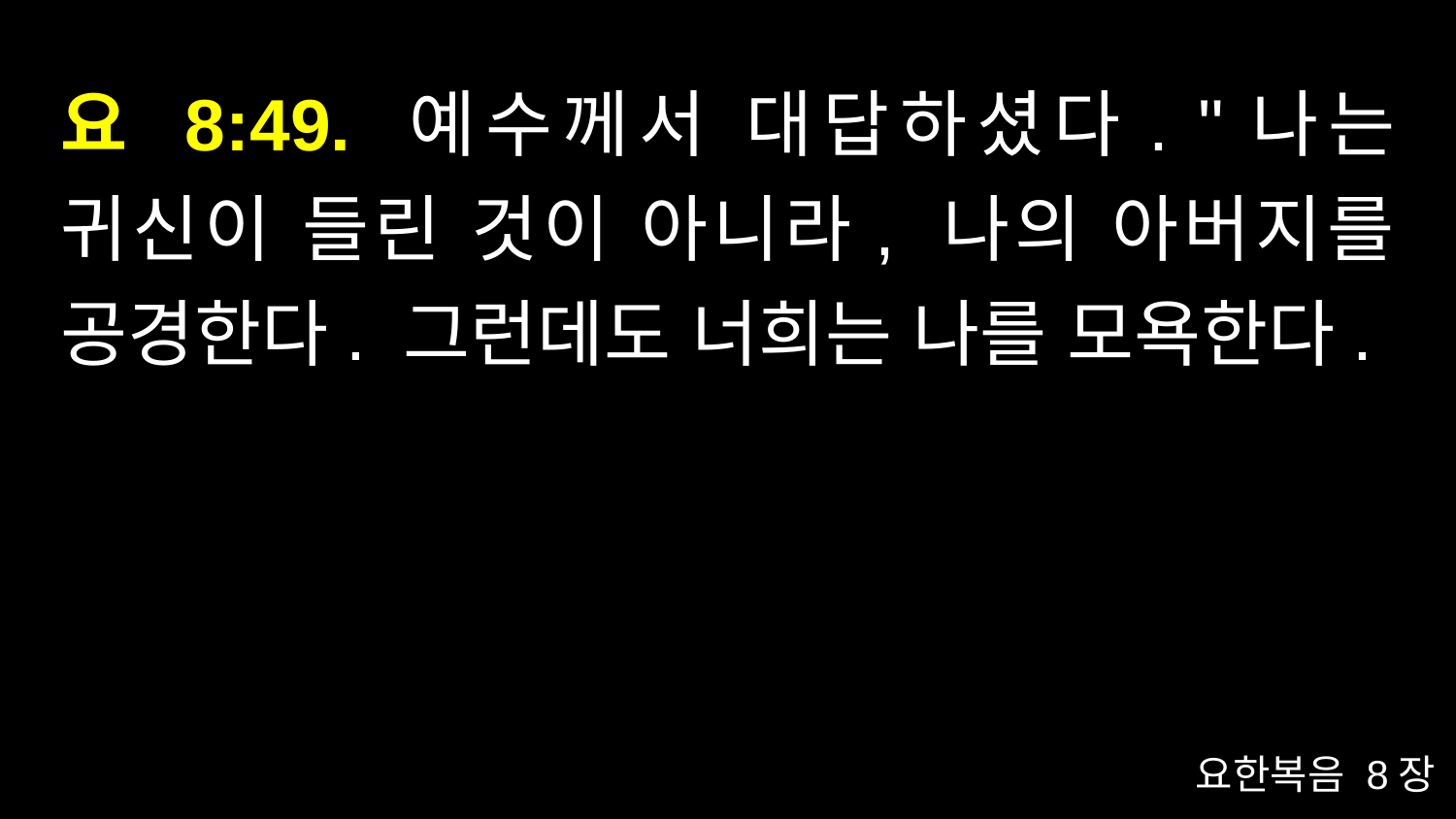

# 요 8:49. 예수께서 대답하셨다. "나는 귀신이 들린 것이 아니라, 나의 아버지를 공경한다. 그런데도 너희는 나를 모욕한다.
요한복음 8장